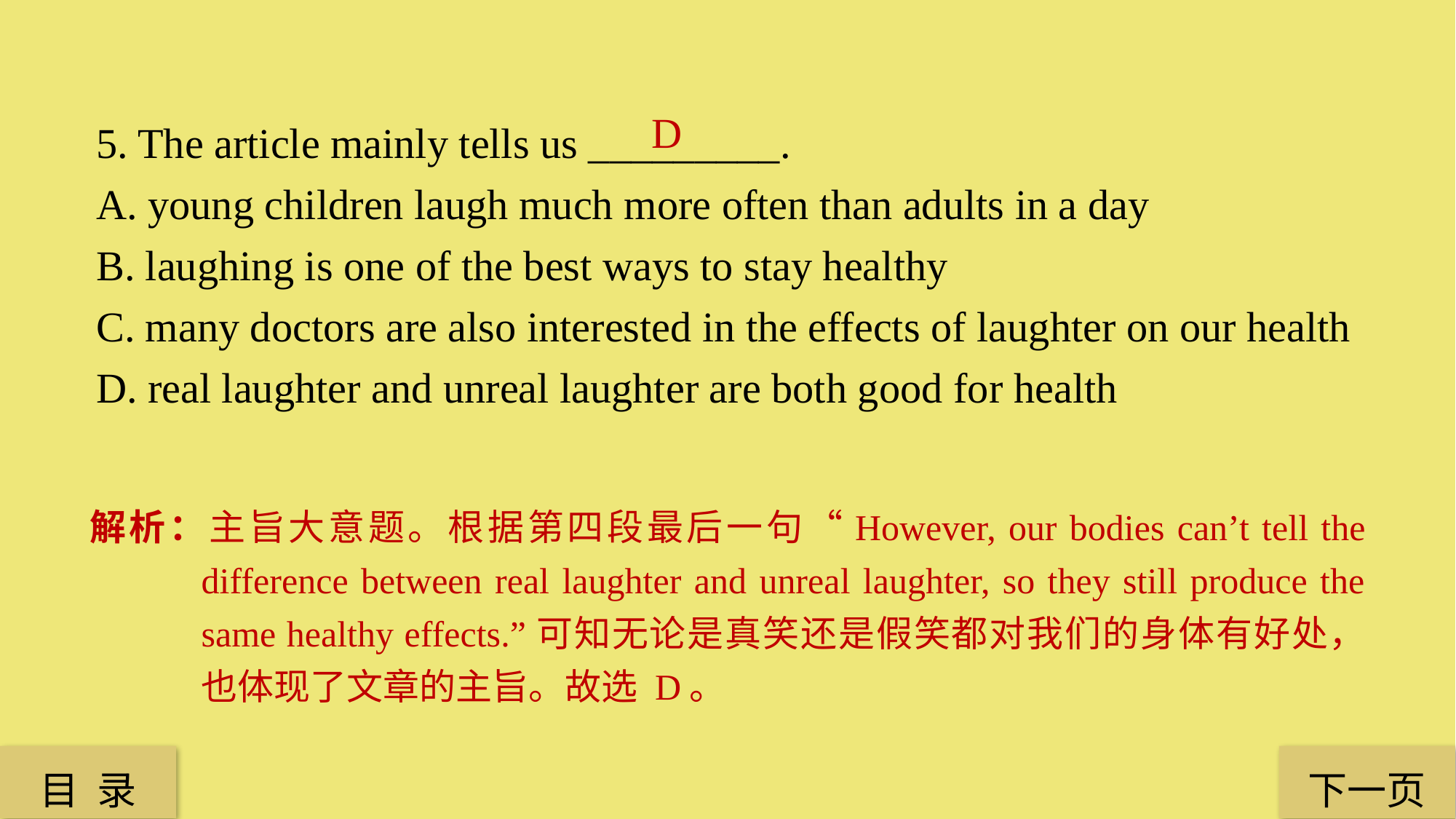

5. The article mainly tells us _________.
A. young children laugh much more often than adults in a day
B. laughing is one of the best ways to stay healthy
C. many doctors are also interested in the effects of laughter on our health
D. real laughter and unreal laughter are both good for health
D
解析：主旨大意题。根据第四段最后一句“However, our bodies can’t tell the difference between real laughter and unreal laughter, so they still produce the same healthy effects.”可知无论是真笑还是假笑都对我们的身体有好处，也体现了文章的主旨。故选 D。